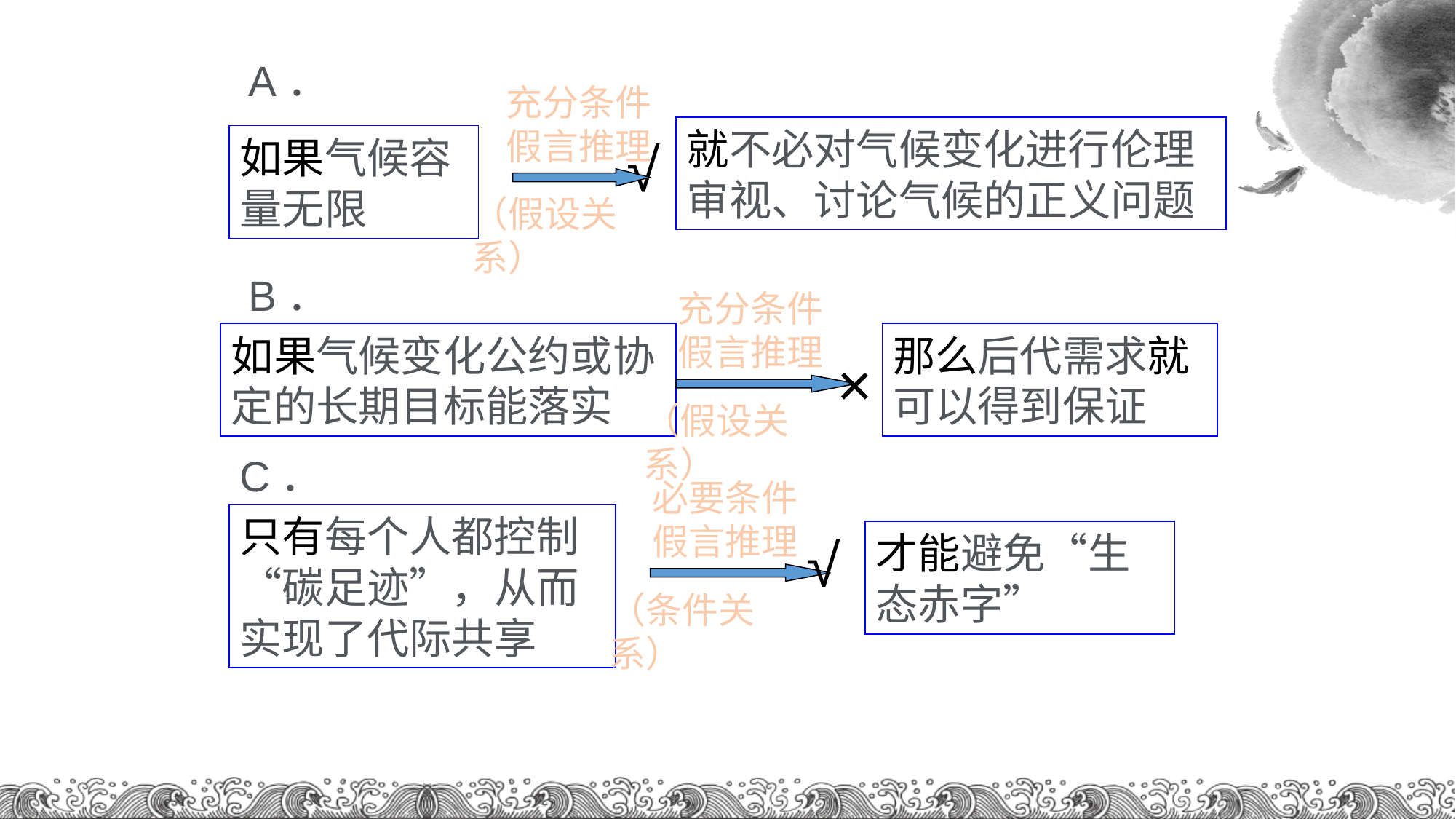

A．
充分条件假言推理
就不必对气候变化进行伦理审视、讨论气候的正义问题
如果气候容量无限
√

（假设关系）
B．
充分条件假言推理
如果气候变化公约或协定的长期目标能落实
那么后代需求就可以得到保证
×

（假设关系）
C．
必要条件假言推理
只有每个人都控制“碳足迹”，从而实现了代际共享
√
才能避免“生态赤字”

（条件关系）